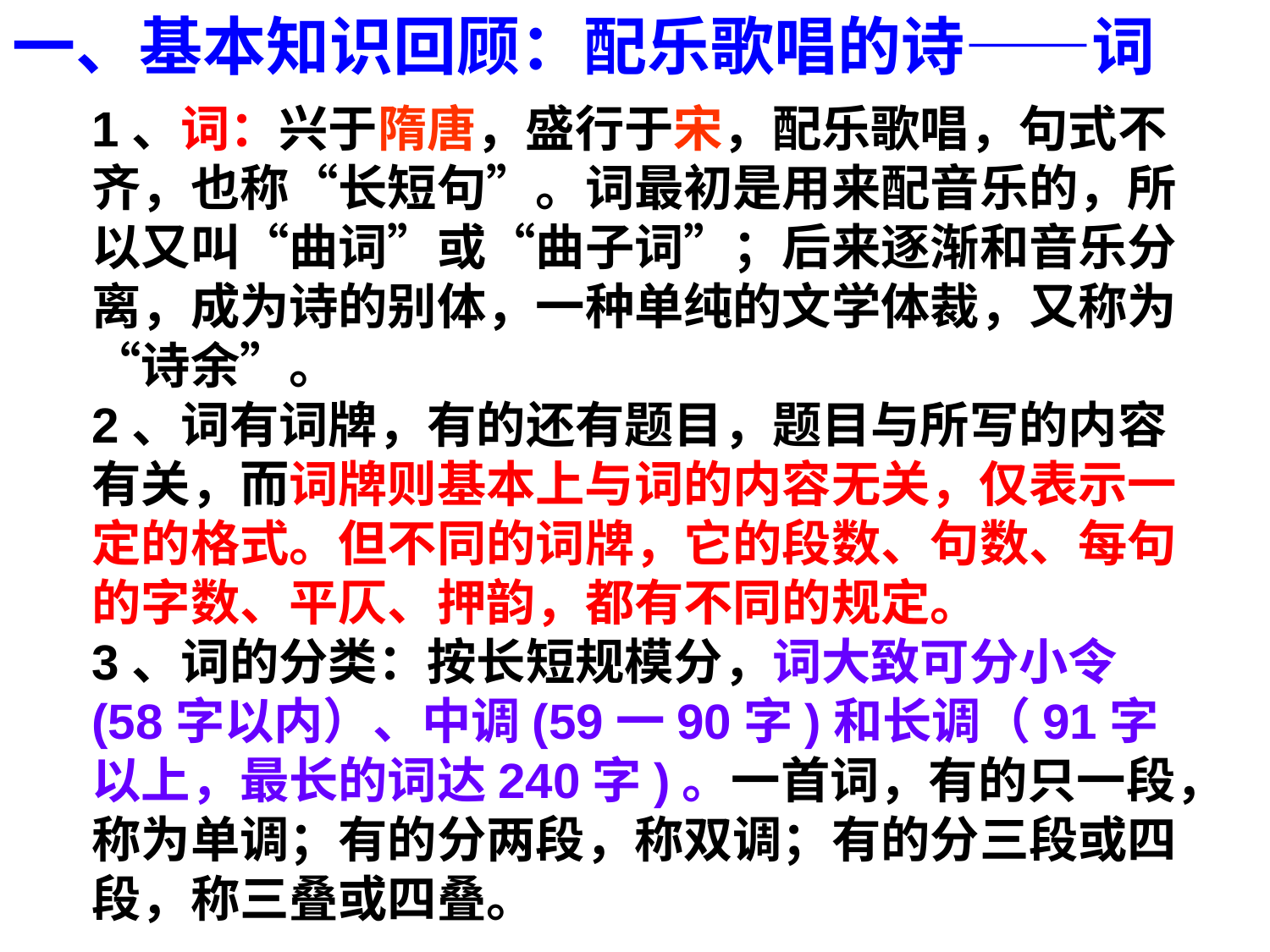

一、基本知识回顾：配乐歌唱的诗——词
1、词：兴于隋唐，盛行于宋，配乐歌唱，句式不齐，也称“长短句”。词最初是用来配音乐的，所以又叫“曲词”或“曲子词”；后来逐渐和音乐分离，成为诗的别体，一种单纯的文学体裁，又称为“诗余”。
2、词有词牌，有的还有题目，题目与所写的内容有关，而词牌则基本上与词的内容无关，仅表示一定的格式。但不同的词牌，它的段数、句数、每句的字数、平仄、押韵，都有不同的规定。
3、词的分类：按长短规模分，词大致可分小令(58字以内）、中调(59一90字)和长调（91字以上，最长的词达240字)。一首词，有的只一段，称为单调；有的分两段，称双调；有的分三段或四段，称三叠或四叠。